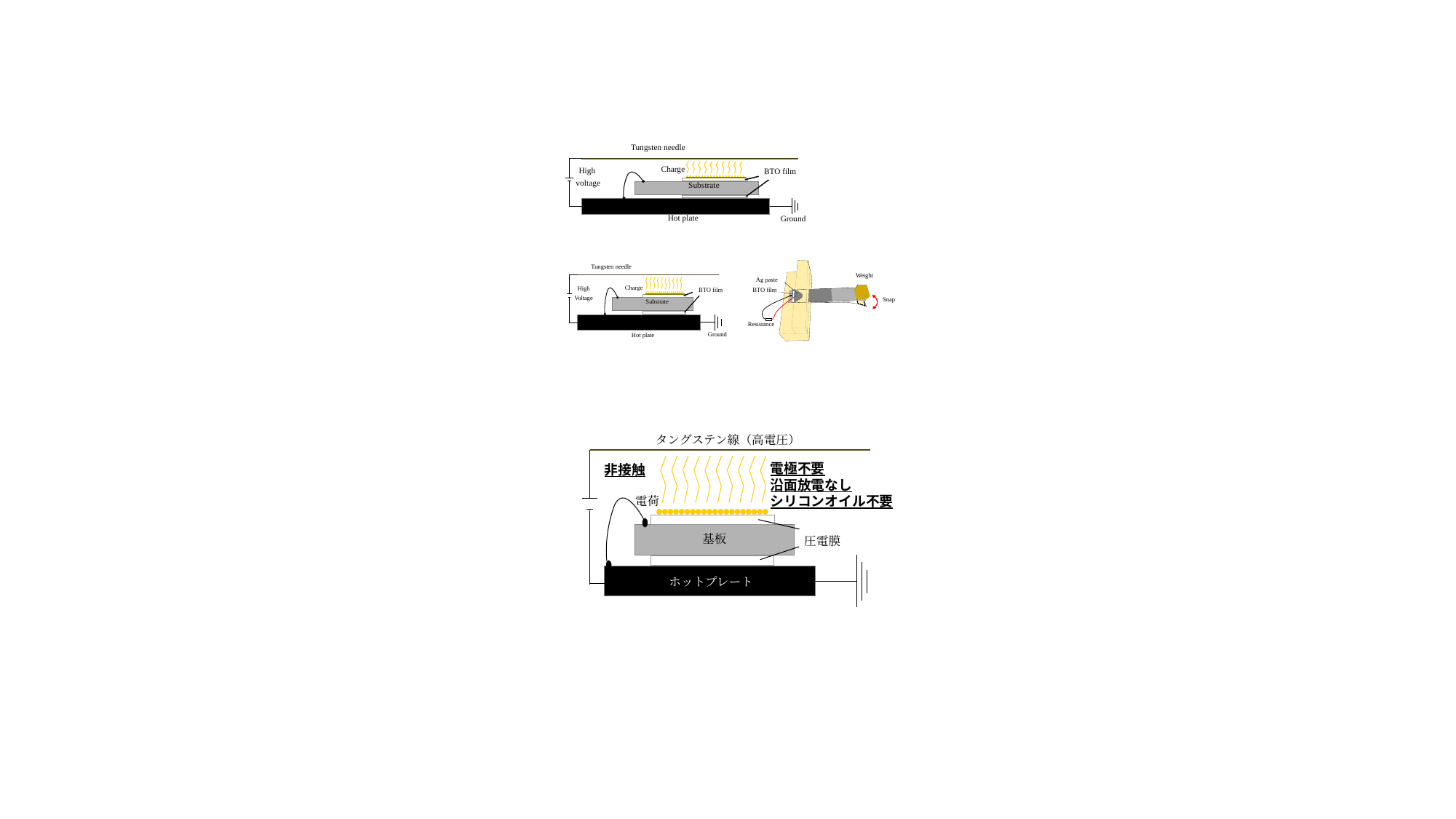

Tungsten needle

Charge

High
BTO film

voltage
Substrate

Hot plate
Ground

Tungsten needle

Charge
High
BTO film

Voltage

Substrate

Ground
Hot plate

Weight

Ag paste

BTO film

Snap

Resistance

タングステン線（高電圧）

電極不要
沿面放電なし
シリコンオイル不要
非接触

電荷

基板
圧電膜

ホットプレート